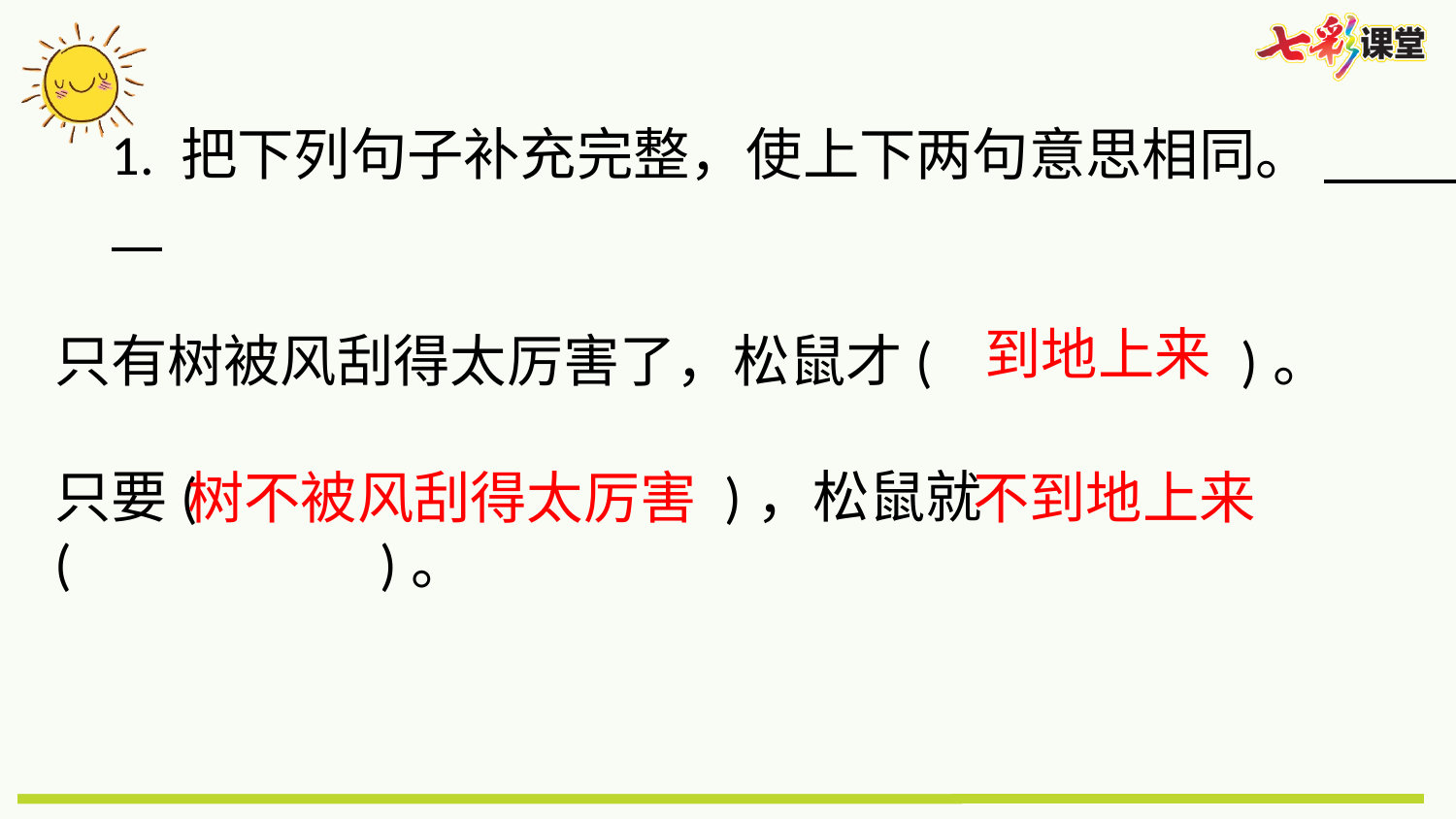

1. 把下列句子补充完整，使上下两句意思相同。
到地上来
只有树被风刮得太厉害了，松鼠才(                        )。

只要(                                         )，松鼠就(                        )。
树不被风刮得太厉害
不到地上来